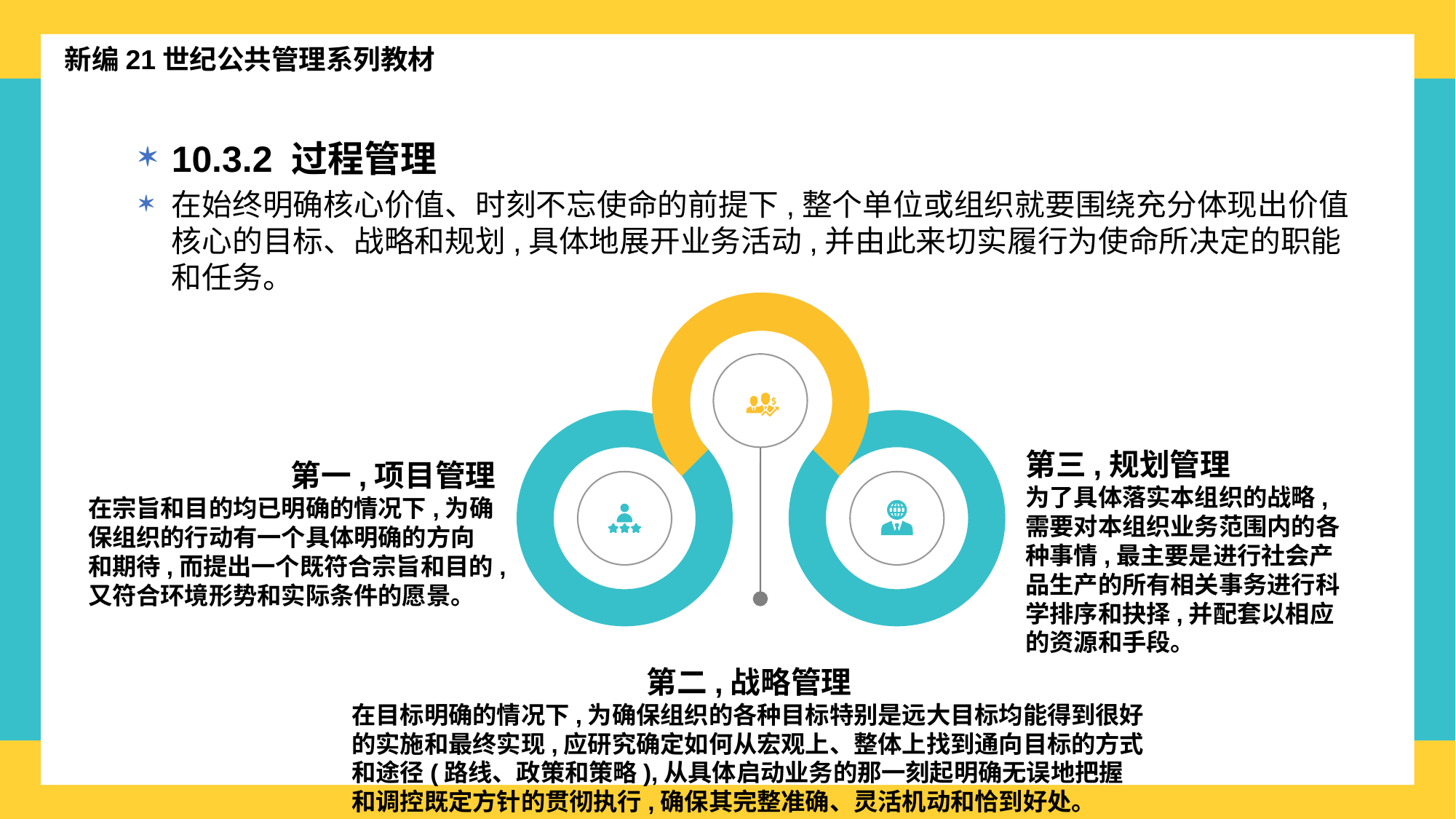

新编21世纪公共管理系列教材
10.3.2 过程管理
在始终明确核心价值、时刻不忘使命的前提下,整个单位或组织就要围绕充分体现出价值核心的目标、战略和规划,具体地展开业务活动,并由此来切实履行为使命所决定的职能和任务。

第一,项目管理
在宗旨和目的均已明确的情况下,为确保组织的行动有一个具体明确的方向和期待,而提出一个既符合宗旨和目的,又符合环境形势和实际条件的愿景。
第三,规划管理
为了具体落实本组织的战略,需要对本组织业务范围内的各种事情,最主要是进行社会产品生产的所有相关事务进行科学排序和抉择,并配套以相应的资源和手段。
第二,战略管理
在目标明确的情况下,为确保组织的各种目标特别是远大目标均能得到很好的实施和最终实现,应研究确定如何从宏观上、整体上找到通向目标的方式和途径(路线、政策和策略),从具体启动业务的那一刻起明确无误地把握和调控既定方针的贯彻执行,确保其完整准确、灵活机动和恰到好处。